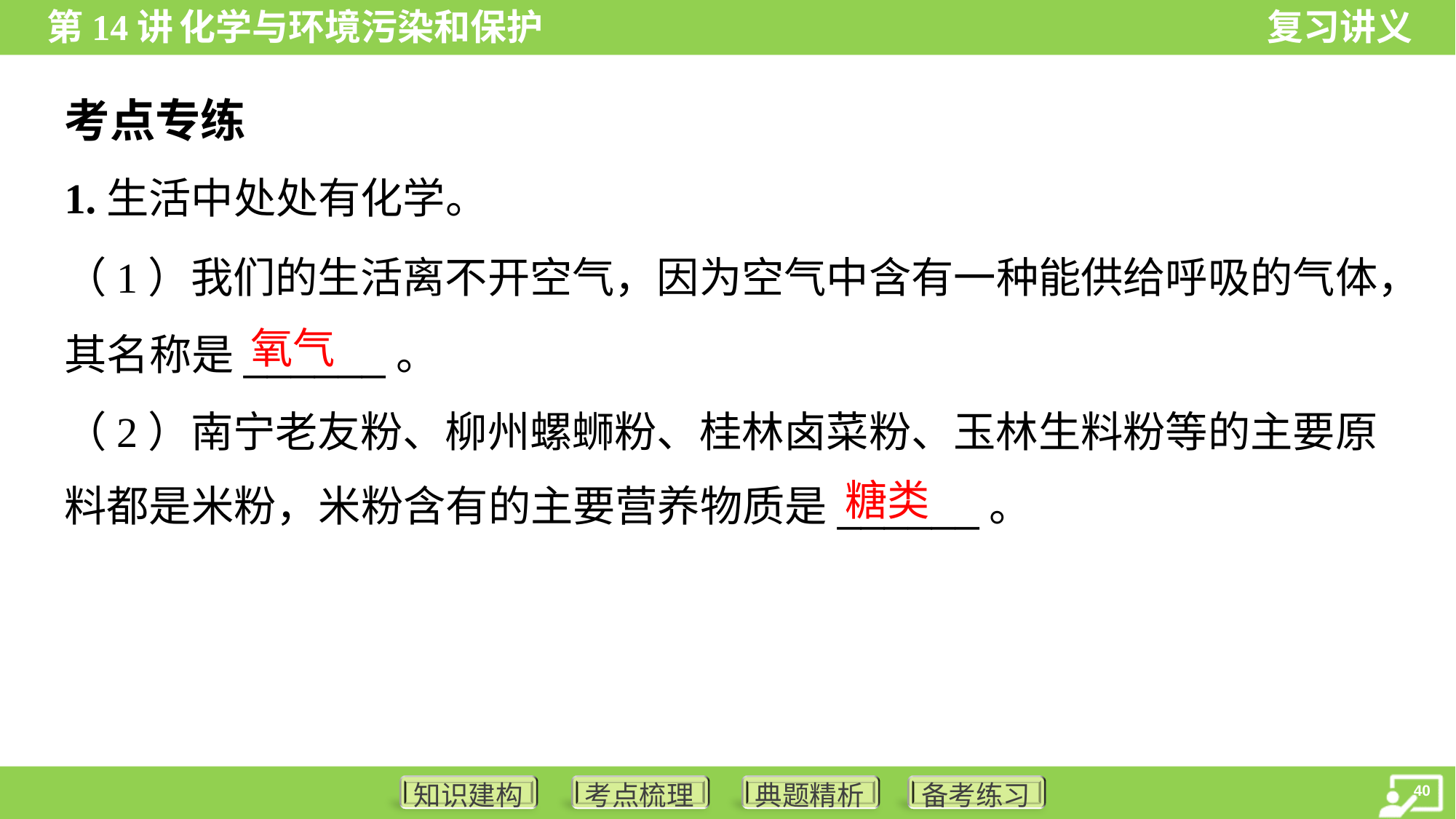

考点专练
1.生活中处处有化学。
（1）我们的生活离不开空气，因为空气中含有一种能供给呼吸的气体，
其名称是______。
（2）南宁老友粉、柳州螺蛳粉、桂林卤菜粉、玉林生料粉等的主要原
料都是米粉，米粉含有的主要营养物质是______。
氧气
糖类